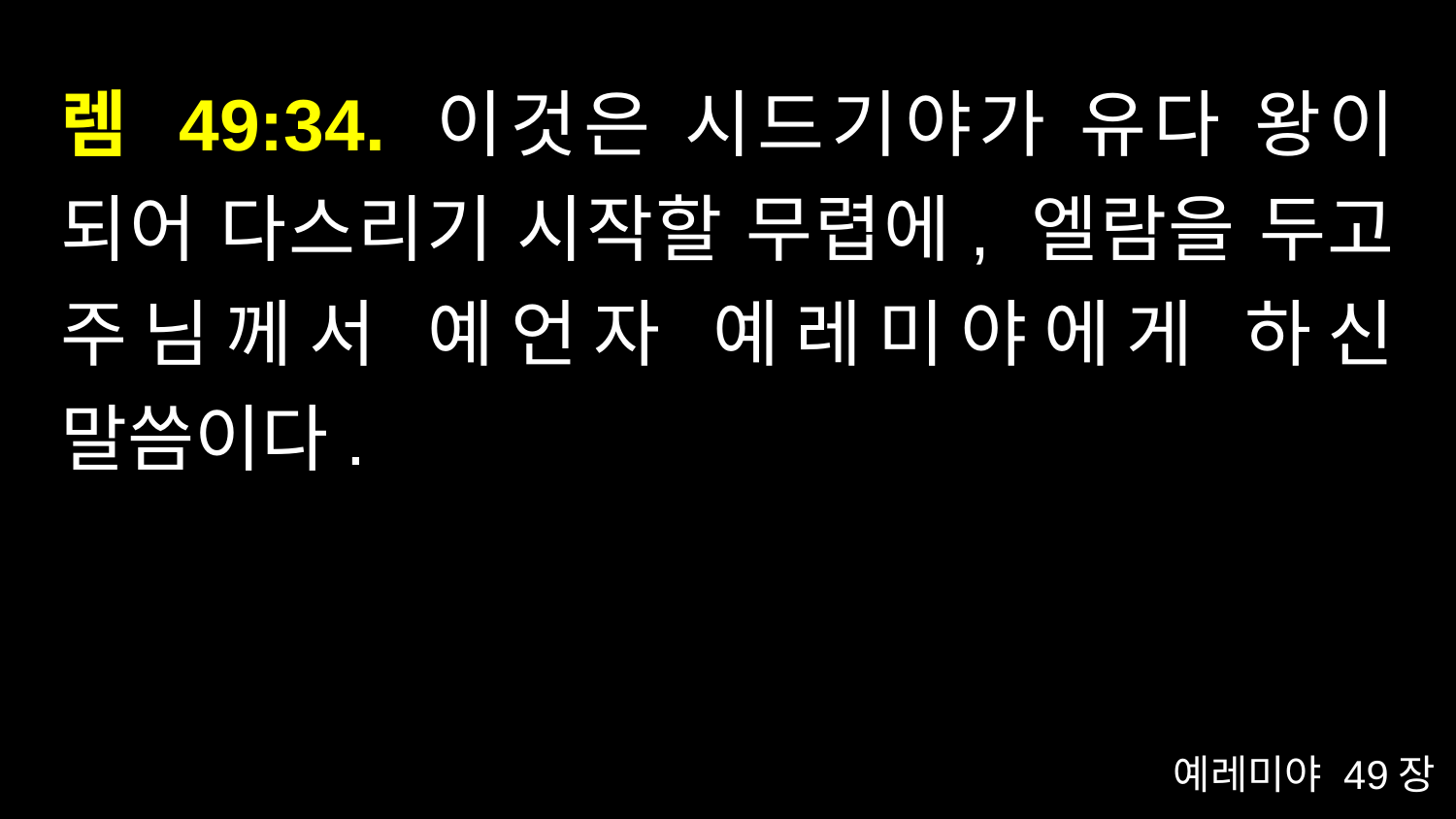

# 렘 49:34. 이것은 시드기야가 유다 왕이 되어 다스리기 시작할 무렵에, 엘람을 두고 주님께서 예언자 예레미야에게 하신 말씀이다.
예레미야 49장